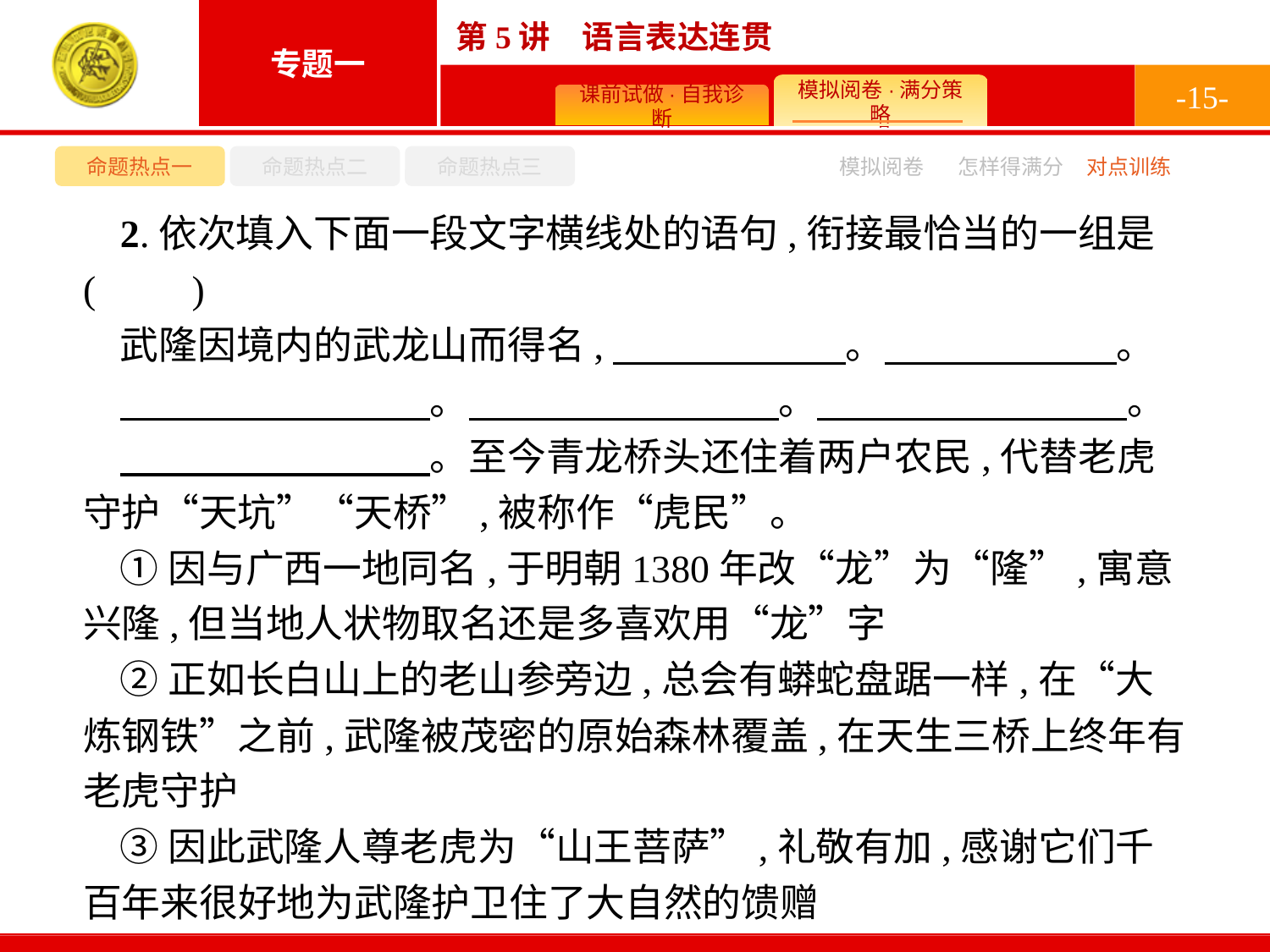

-15-
命题热点一
命题热点二
命题热点三
模拟阅卷
怎样得满分
对点训练
2.依次填入下面一段文字横线处的语句,衔接最恰当的一组是(　　)
武隆因境内的武龙山而得名,　　　　　　。　　　　　　。
　　　　　　　　。　　　　　　　　。　　　　　　　　。
　　　　　　　　。至今青龙桥头还住着两户农民,代替老虎守护“天坑”“天桥”,被称作“虎民”。
①因与广西一地同名,于明朝1380年改“龙”为“隆”,寓意兴隆,但当地人状物取名还是多喜欢用“龙”字
②正如长白山上的老山参旁边,总会有蟒蛇盘踞一样,在“大炼钢铁”之前,武隆被茂密的原始森林覆盖,在天生三桥上终年有老虎守护
③因此武隆人尊老虎为“山王菩萨”,礼敬有加,感谢它们千百年来很好地为武隆护卫住了大自然的馈赠